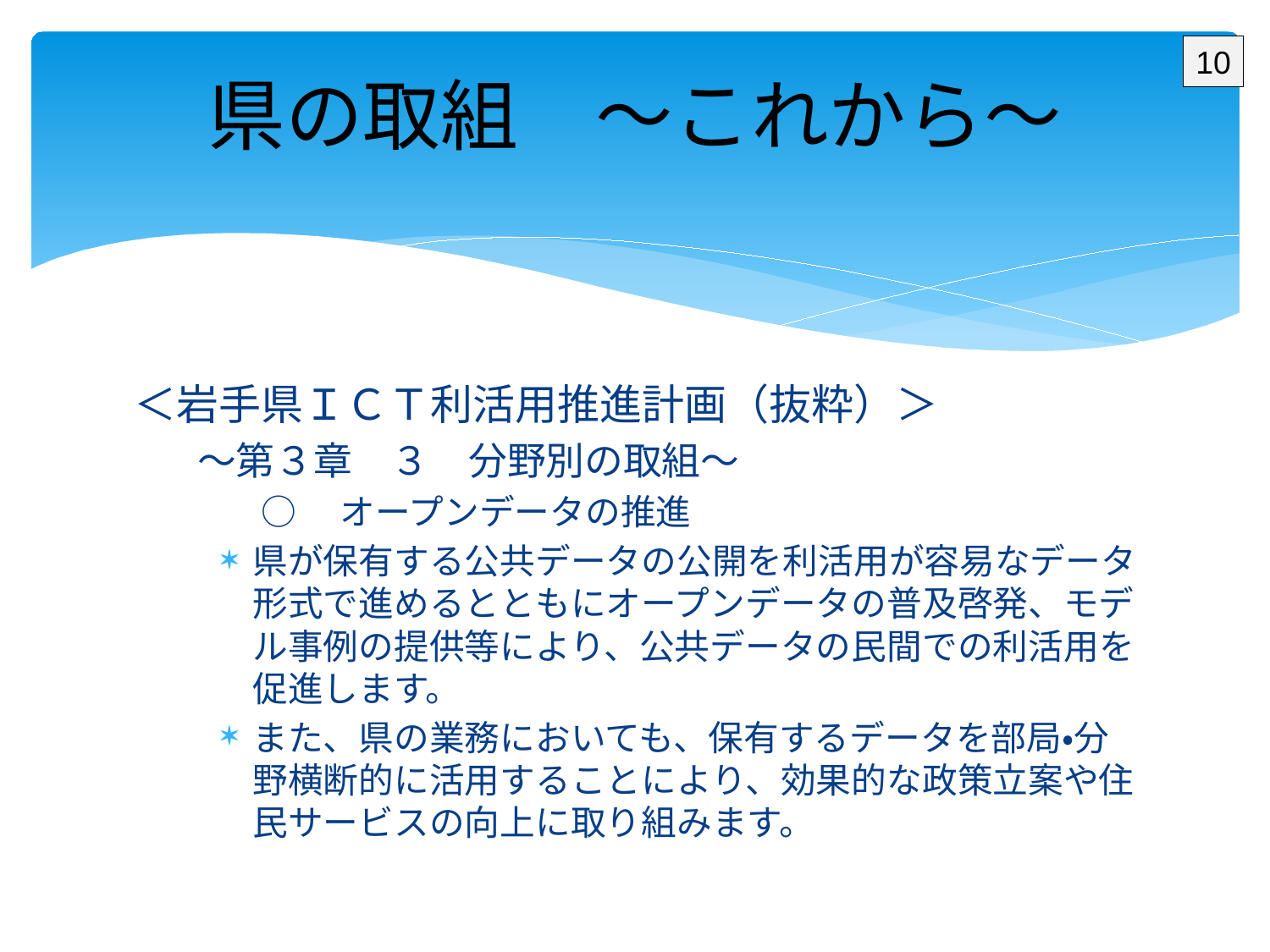

# 県の取組　～これから～
10
＜岩手県ＩＣＴ利活用推進計画（抜粋）＞
～第３章　３　分野別の取組～
○　オープンデータの推進
県が保有する公共データの公開を利活用が容易なデータ形式で進めるとともにオープンデータの普及啓発、モデル事例の提供等により、公共データの民間での利活用を促進します。
また、県の業務においても、保有するデータを部局・分野横断的に活用することにより、効果的な政策立案や住民サービスの向上に取り組みます。